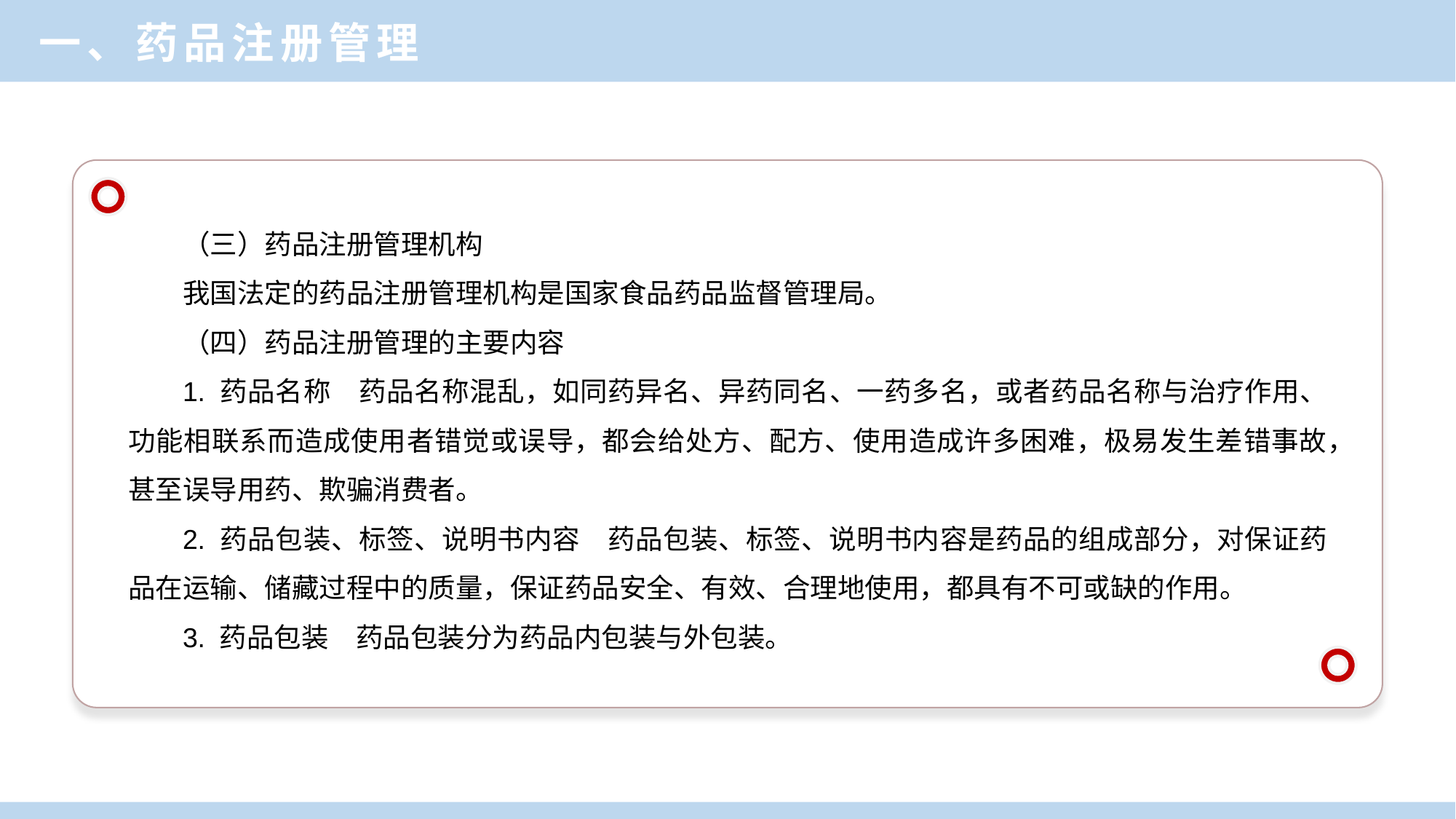

一、药品注册管理

（三）药品注册管理机构
我国法定的药品注册管理机构是国家食品药品监督管理局。
（四）药品注册管理的主要内容
1. 药品名称　药品名称混乱，如同药异名、异药同名、一药多名，或者药品名称与治疗作用、功能相联系而造成使用者错觉或误导，都会给处方、配方、使用造成许多困难，极易发生差错事故，甚至误导用药、欺骗消费者。
2. 药品包装、标签、说明书内容　药品包装、标签、说明书内容是药品的组成部分，对保证药品在运输、储藏过程中的质量，保证药品安全、有效、合理地使用，都具有不可或缺的作用。
3. 药品包装　药品包装分为药品内包装与外包装。